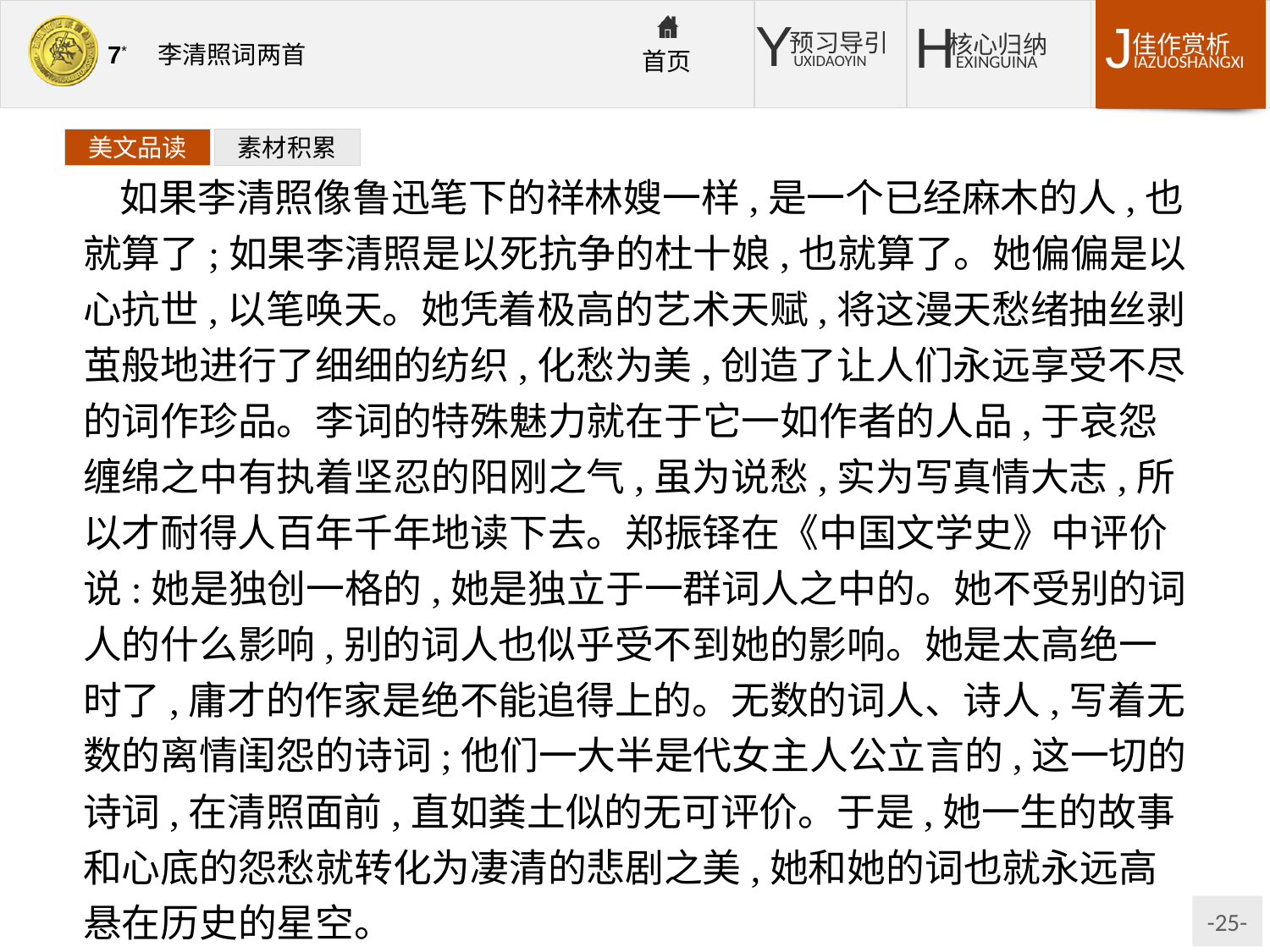

美文品读
素材积累
如果李清照像鲁迅笔下的祥林嫂一样,是一个已经麻木的人,也就算了;如果李清照是以死抗争的杜十娘,也就算了。她偏偏是以心抗世,以笔唤天。她凭着极高的艺术天赋,将这漫天愁绪抽丝剥茧般地进行了细细的纺织,化愁为美,创造了让人们永远享受不尽的词作珍品。李词的特殊魅力就在于它一如作者的人品,于哀怨缠绵之中有执着坚忍的阳刚之气,虽为说愁,实为写真情大志,所以才耐得人百年千年地读下去。郑振铎在《中国文学史》中评价说:她是独创一格的,她是独立于一群词人之中的。她不受别的词人的什么影响,别的词人也似乎受不到她的影响。她是太高绝一时了,庸才的作家是绝不能追得上的。无数的词人、诗人,写着无数的离情闺怨的诗词;他们一大半是代女主人公立言的,这一切的诗词,在清照面前,直如粪土似的无可评价。于是,她一生的故事和心底的怨愁就转化为凄清的悲剧之美,她和她的词也就永远高悬在历史的星空。